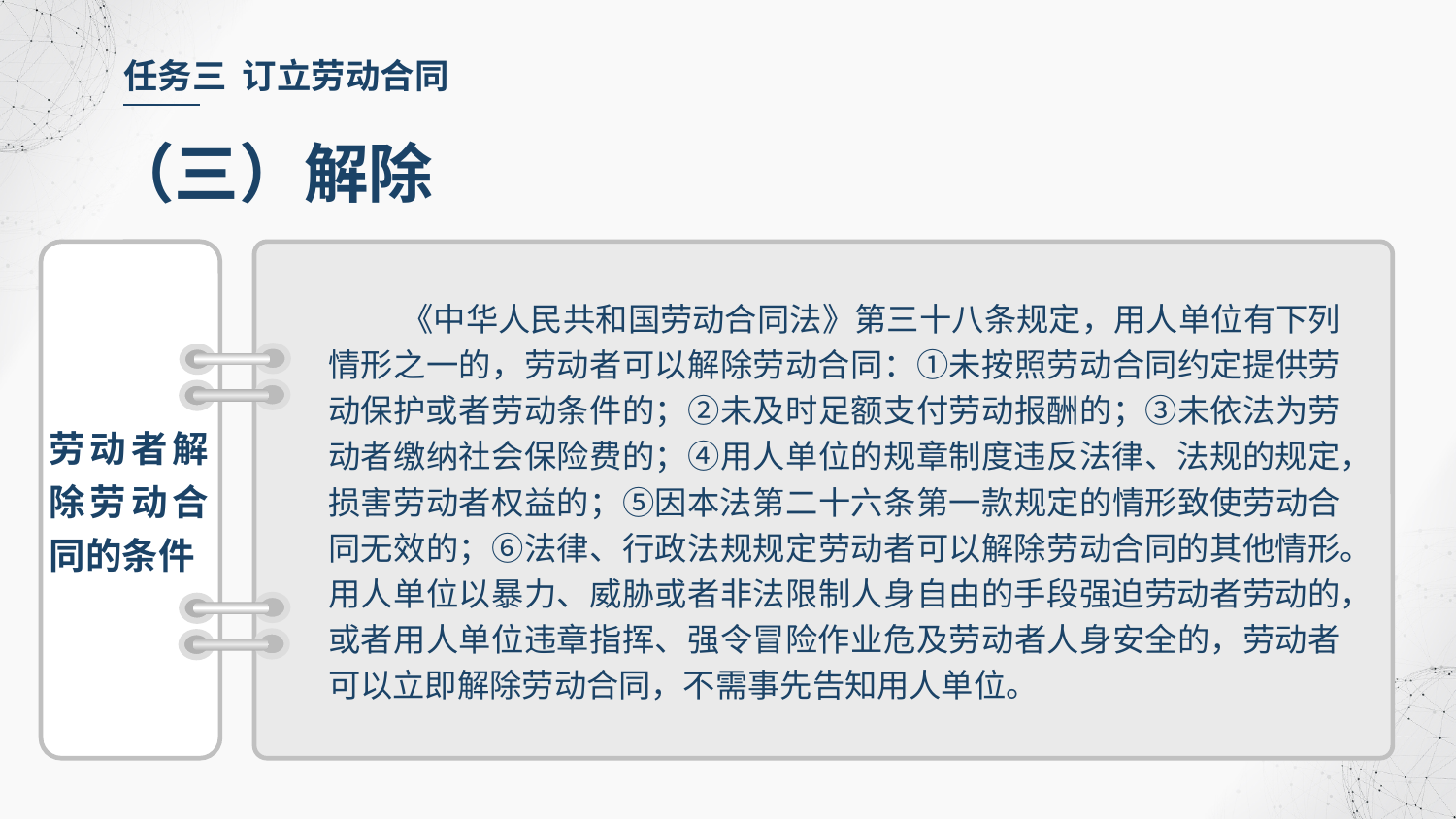

任务三  订立劳动合同
（三）解除

《中华人民共和国劳动合同法》第三十八条规定，用人单位有下列情形之一的，劳动者可以解除劳动合同：①未按照劳动合同约定提供劳动保护或者劳动条件的；②未及时足额支付劳动报酬的；③未依法为劳动者缴纳社会保险费的；④用人单位的规章制度违反法律、法规的规定，损害劳动者权益的；⑤因本法第二十六条第一款规定的情形致使劳动合同无效的；⑥法律、行政法规规定劳动者可以解除劳动合同的其他情形。用人单位以暴力、威胁或者非法限制人身自由的手段强迫劳动者劳动的，或者用人单位违章指挥、强令冒险作业危及劳动者人身安全的，劳动者可以立即解除劳动合同，不需事先告知用人单位。

劳动者解除劳动合同的条件